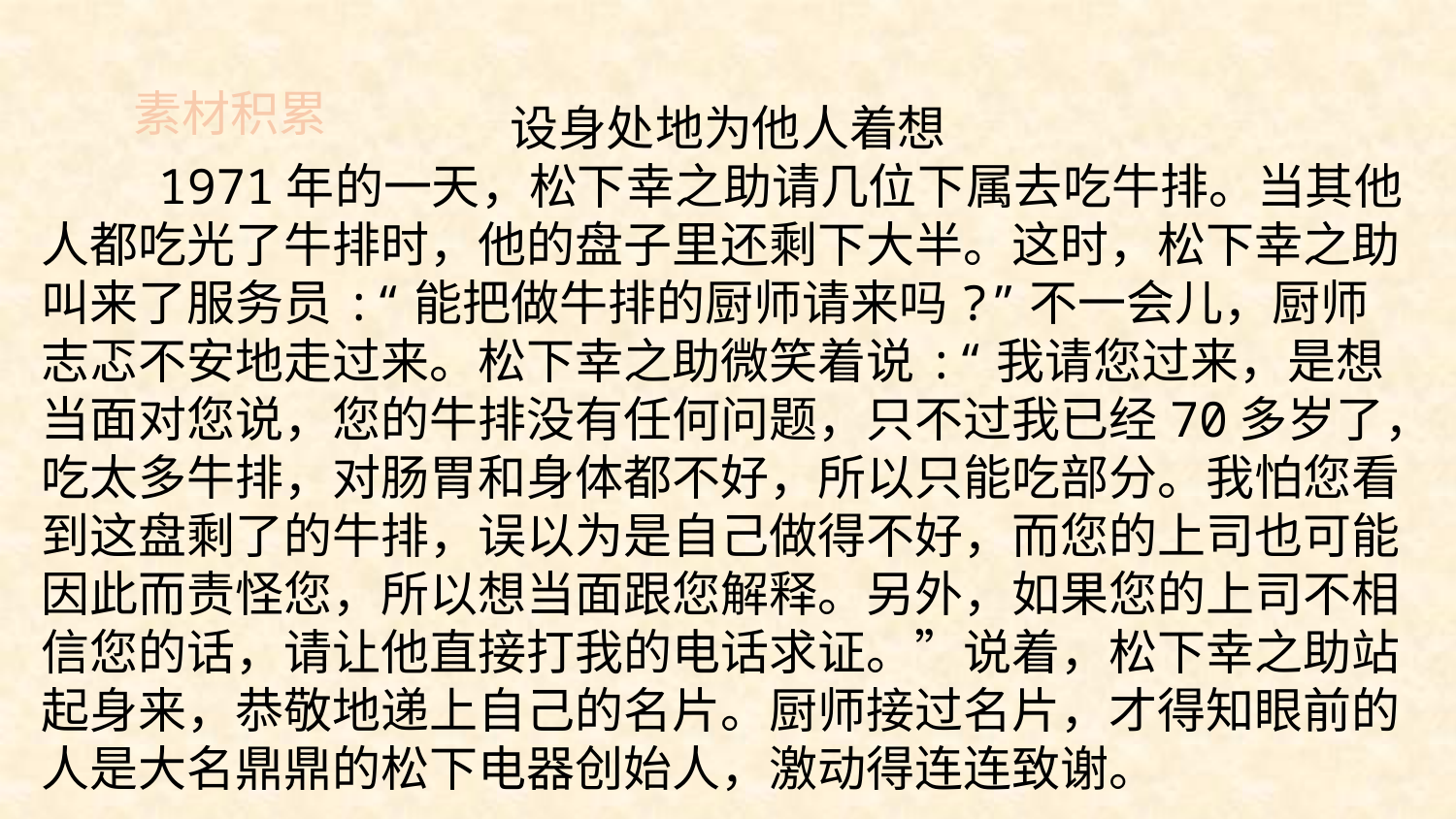

设身处地为他人着想
    1971年的一天，松下幸之助请几位下属去吃牛排。当其他人都吃光了牛排时，他的盘子里还剩下大半。这时，松下幸之助叫来了服务员:“能把做牛排的厨师请来吗?”不一会儿，厨师志忑不安地走过来。松下幸之助微笑着说:“我请您过来，是想当面对您说，您的牛排没有任何问题，只不过我已经70多岁了，吃太多牛排，对肠胃和身体都不好，所以只能吃部分。我怕您看到这盘剩了的牛排，误以为是自己做得不好，而您的上司也可能因此而责怪您，所以想当面跟您解释。另外，如果您的上司不相信您的话，请让他直接打我的电话求证。”说着，松下幸之助站起身来，恭敬地递上自己的名片。厨师接过名片，才得知眼前的人是大名鼎鼎的松下电器创始人，激动得连连致谢。

素材积累